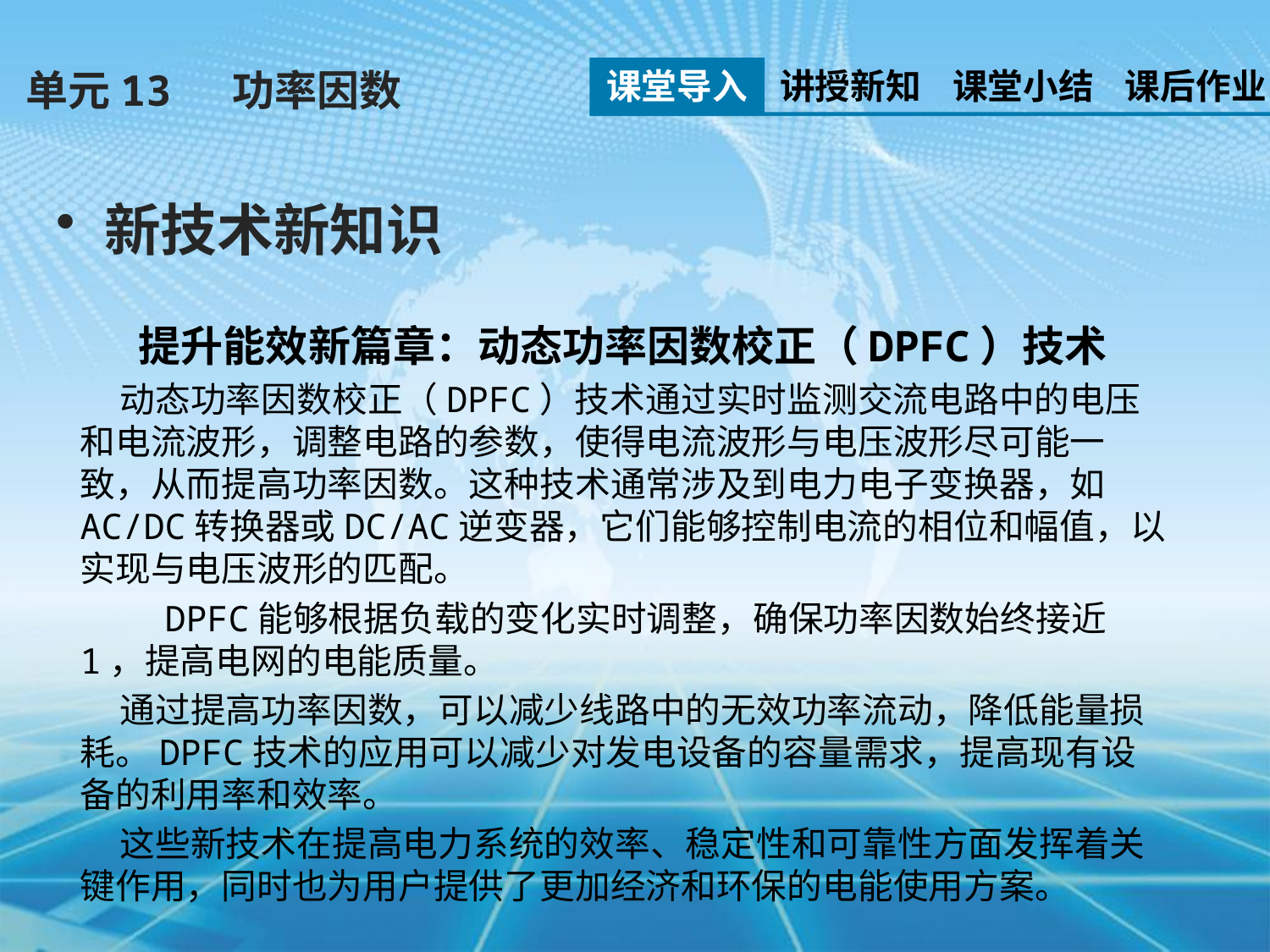

课堂导入
讲授新知
课堂小结
课后作业
单元13  功率因数
新技术新知识
提升能效新篇章：动态功率因数校正（DPFC）技术
    动态功率因数校正（DPFC）技术通过实时监测交流电路中的电压和电流波形，调整电路的参数，使得电流波形与电压波形尽可能一致，从而提高功率因数。这种技术通常涉及到电力电子变换器，如AC/DC转换器或DC/AC逆变器，它们能够控制电流的相位和幅值，以实现与电压波形的匹配。
    DPFC能够根据负载的变化实时调整，确保功率因数始终接近1，提高电网的电能质量。
    通过提高功率因数，可以减少线路中的无效功率流动，降低能量损耗。DPFC技术的应用可以减少对发电设备的容量需求，提高现有设备的利用率和效率。
    这些新技术在提高电力系统的效率、稳定性和可靠性方面发挥着关键作用，同时也为用户提供了更加经济和环保的电能使用方案。